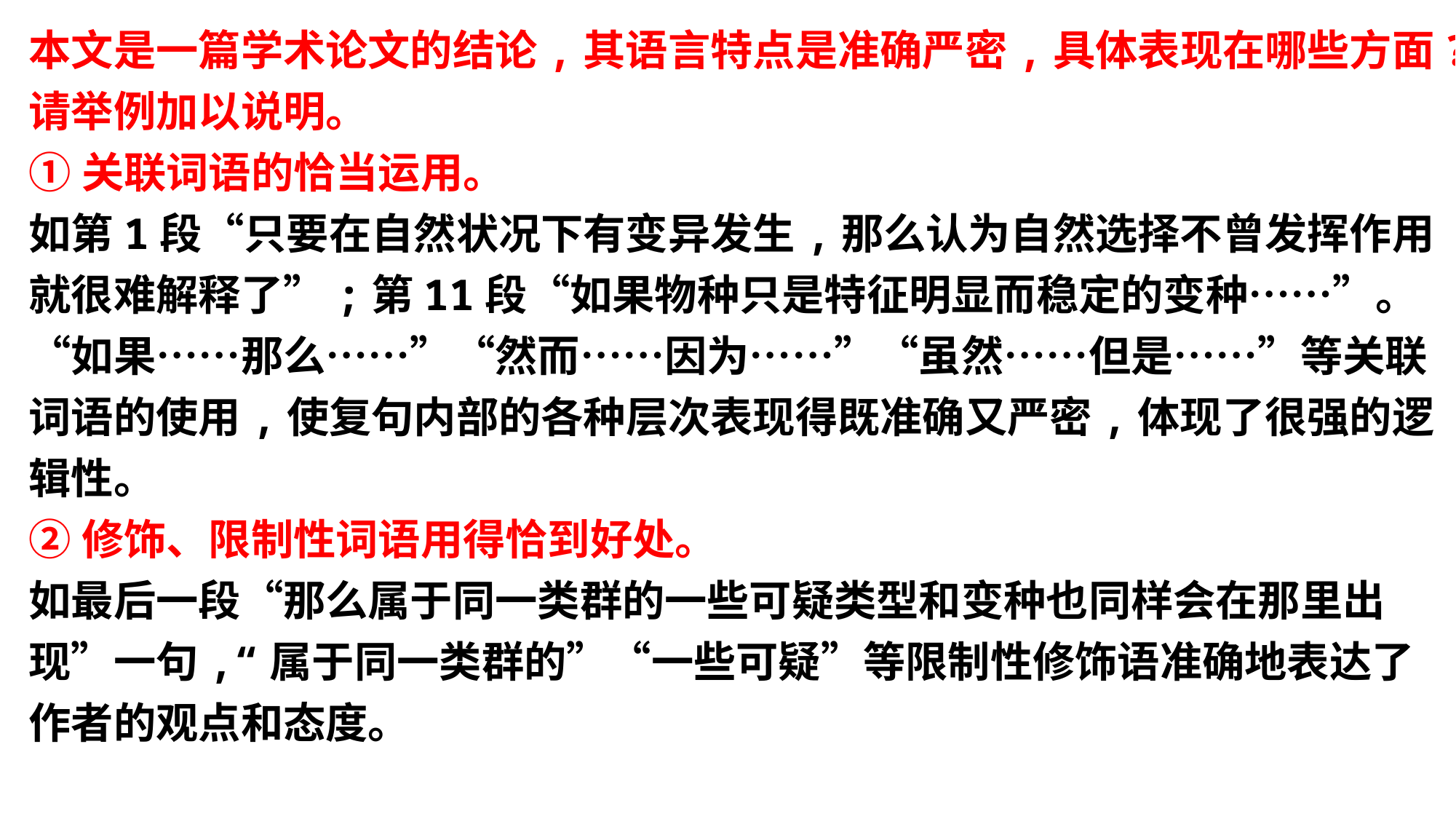

本文是一篇学术论文的结论,其语言特点是准确严密,具体表现在哪些方面?请举例加以说明。
①关联词语的恰当运用。
如第1段“只要在自然状况下有变异发生,那么认为自然选择不曾发挥作用就很难解释了”;第11段“如果物种只是特征明显而稳定的变种……”。“如果……那么……”“然而……因为……”“虽然……但是……”等关联词语的使用,使复句内部的各种层次表现得既准确又严密,体现了很强的逻辑性。
②修饰、限制性词语用得恰到好处。
如最后一段“那么属于同一类群的一些可疑类型和变种也同样会在那里出现”一句,“属于同一类群的”“一些可疑”等限制性修饰语准确地表达了作者的观点和态度。